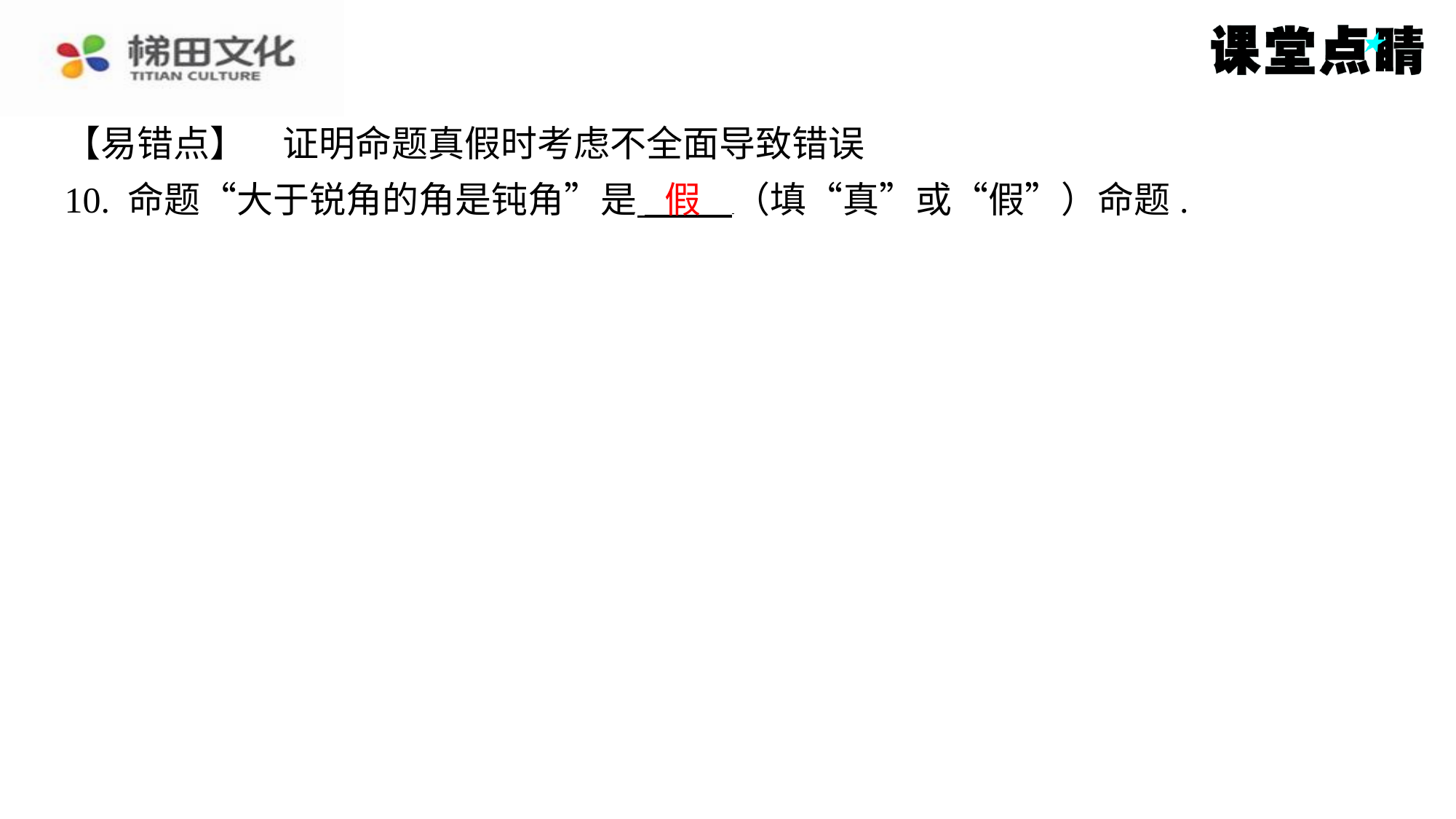

【易错点】　证明命题真假时考虑不全面导致错误
10. 命题“大于锐角的角是钝角”是               （填“真”或“假”）命题.
假